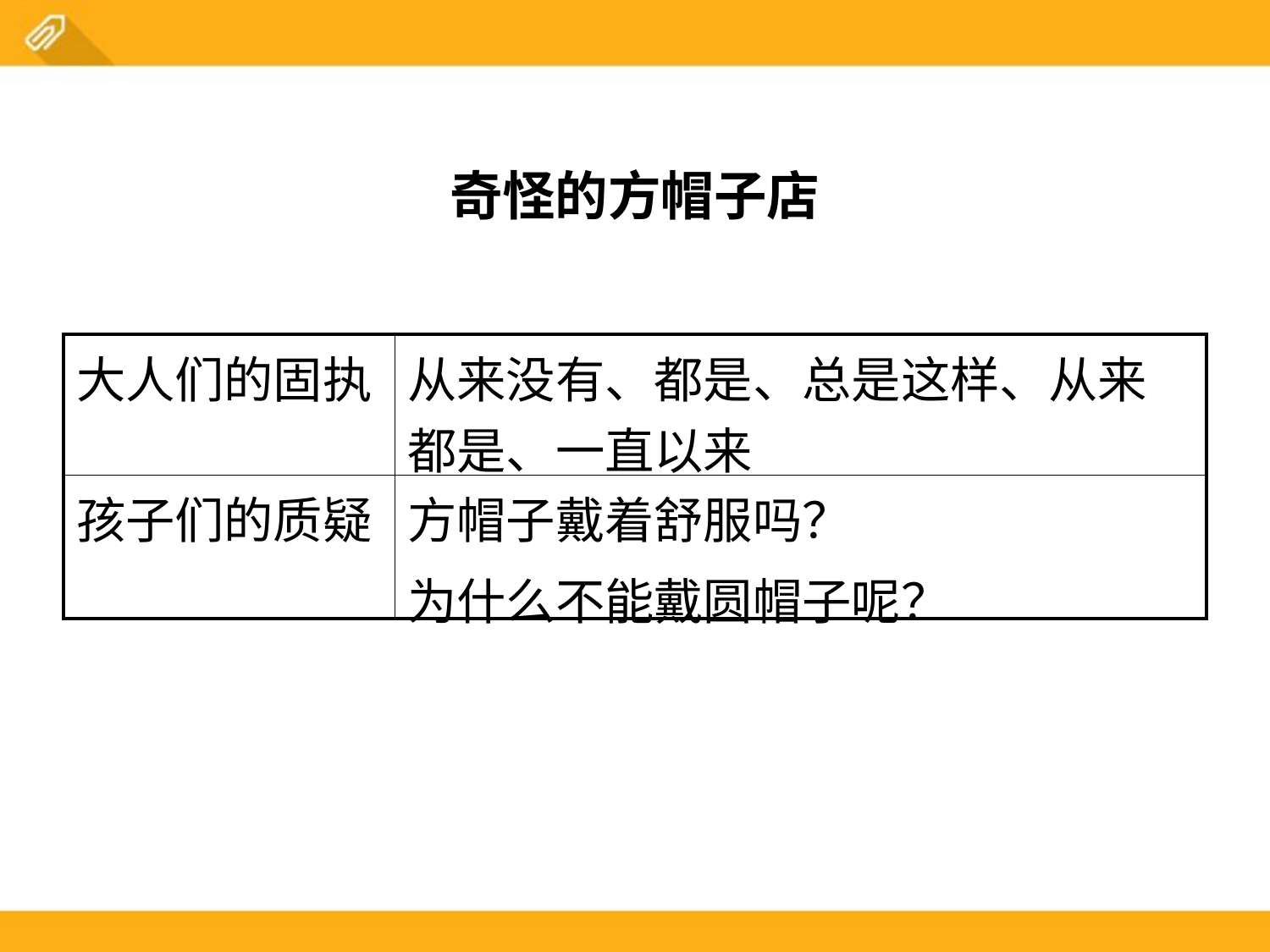

奇怪的方帽子店
| 大人们的固执 | 从来没有、都是、总是这样、从来都是、一直以来 |
| --- | --- |
| 孩子们的质疑 | 方帽子戴着舒服吗？ 为什么不能戴圆帽子呢？ |